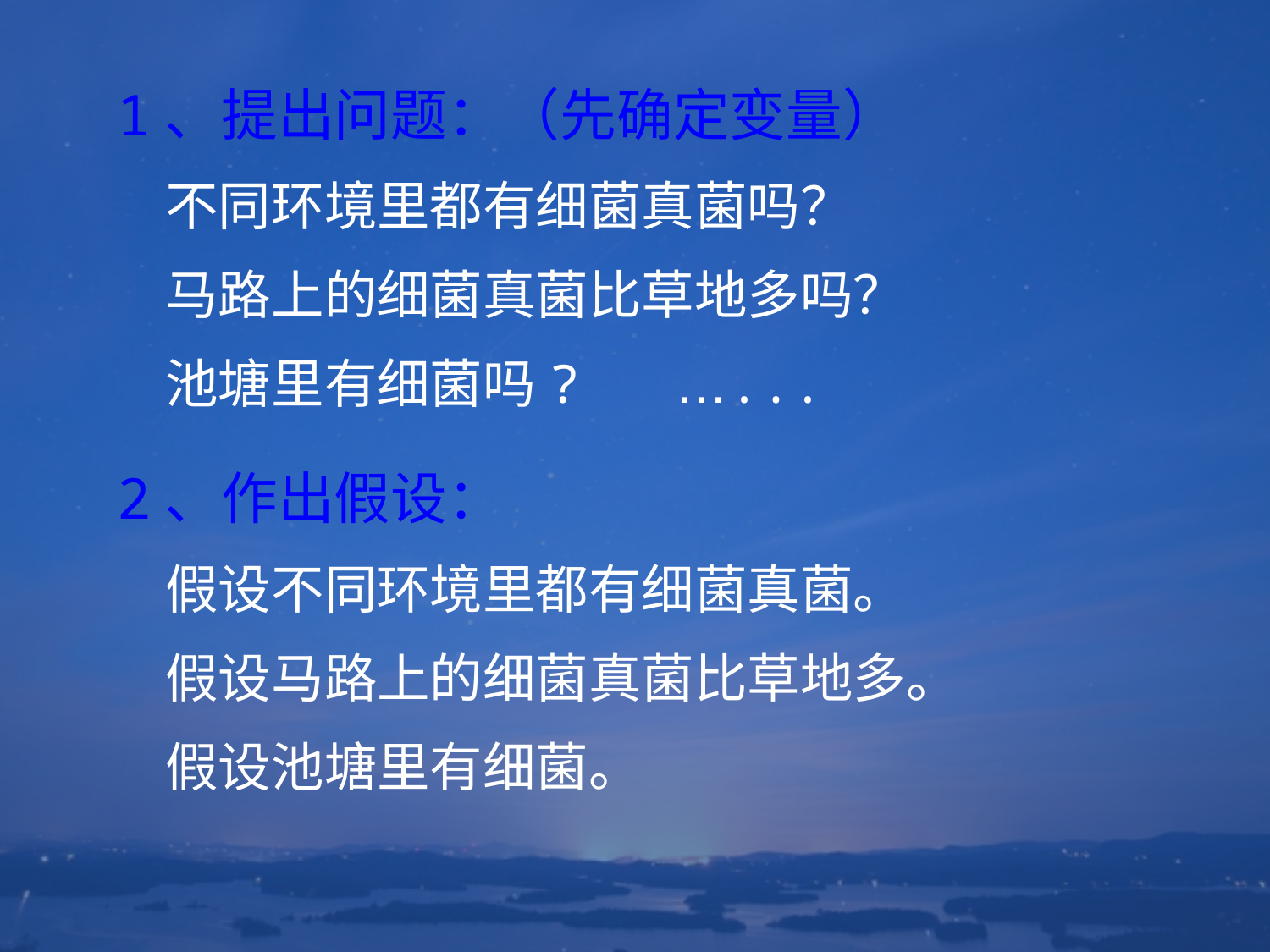

1、提出问题：（先确定变量）
   不同环境里都有细菌真菌吗？
   马路上的细菌真菌比草地多吗？
   池塘里有细菌吗?   …...
2、作出假设：
   假设不同环境里都有细菌真菌。
   假设马路上的细菌真菌比草地多。
   假设池塘里有细菌。